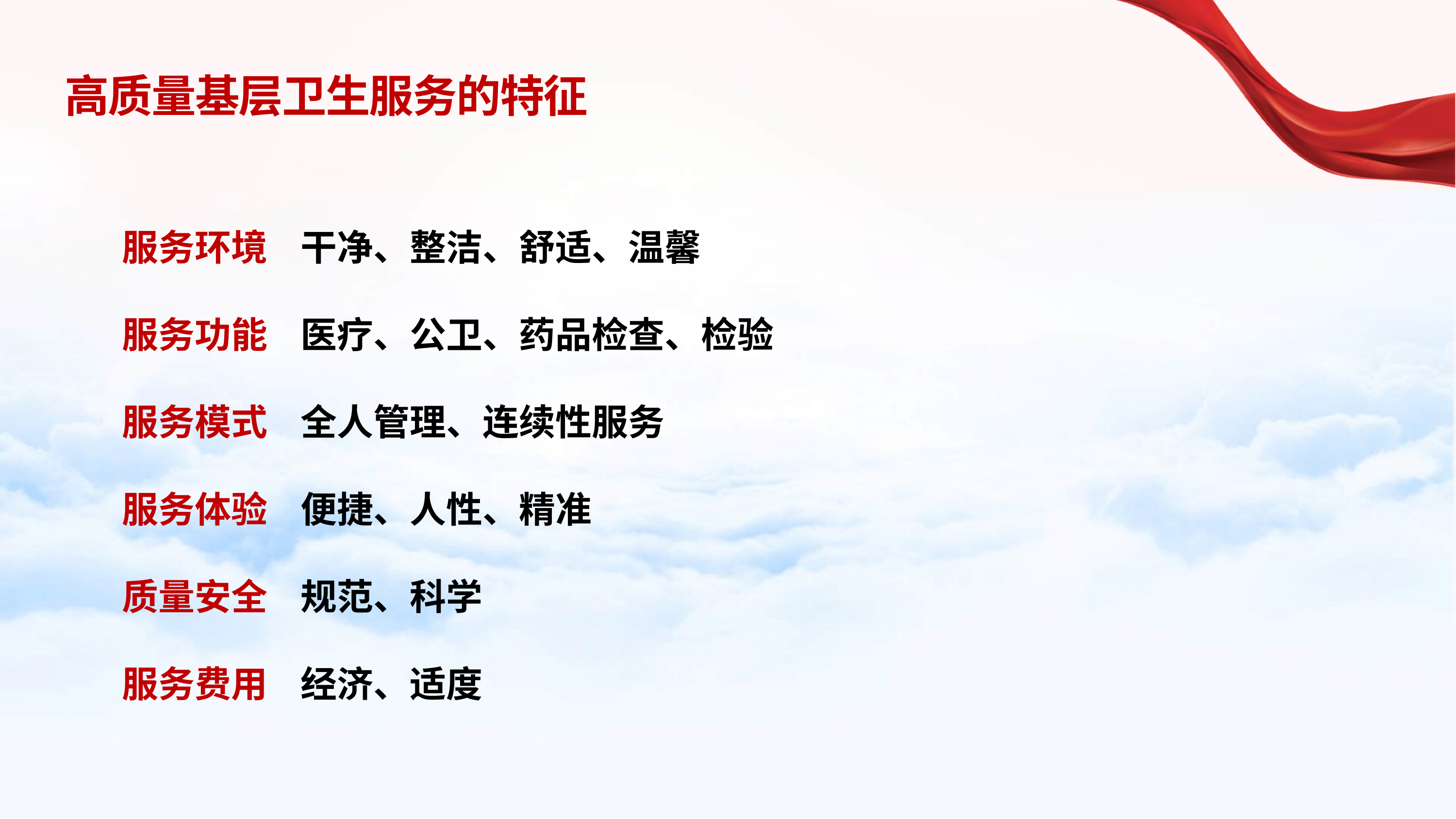

# 高质量基层卫生服务的特征
服务环境    干净、整洁、舒适、温馨
服务功能    医疗、公卫、药品检查、检验
服务模式    全人管理、连续性服务
服务体验    便捷、人性、精准
质量安全    规范、科学
服务费用    经济、适度